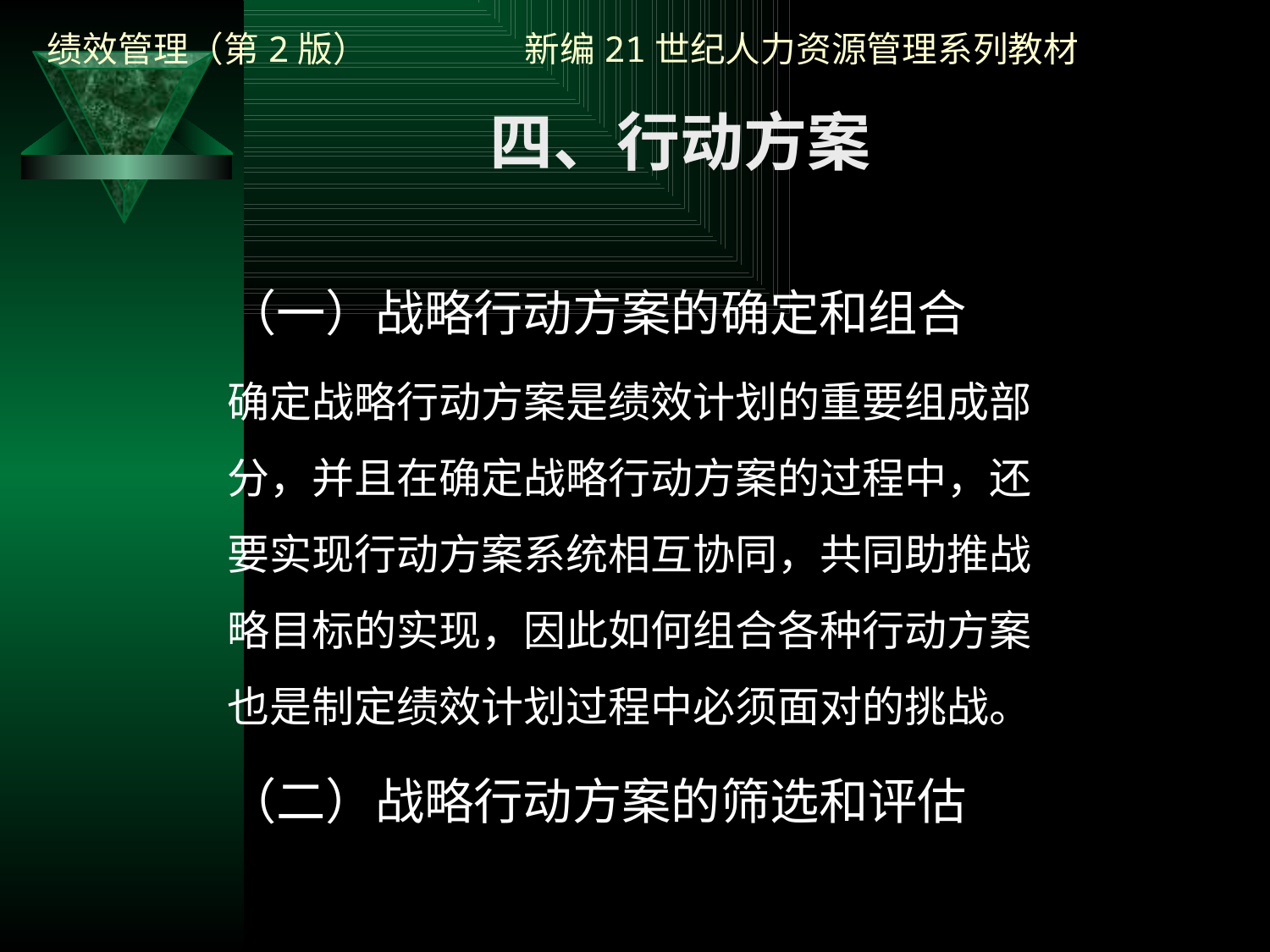

四、行动方案
（一）战略行动方案的确定和组合
确定战略行动方案是绩效计划的重要组成部分，并且在确定战略行动方案的过程中，还要实现行动方案系统相互协同，共同助推战略目标的实现，因此如何组合各种行动方案也是制定绩效计划过程中必须面对的挑战。
（二）战略行动方案的筛选和评估